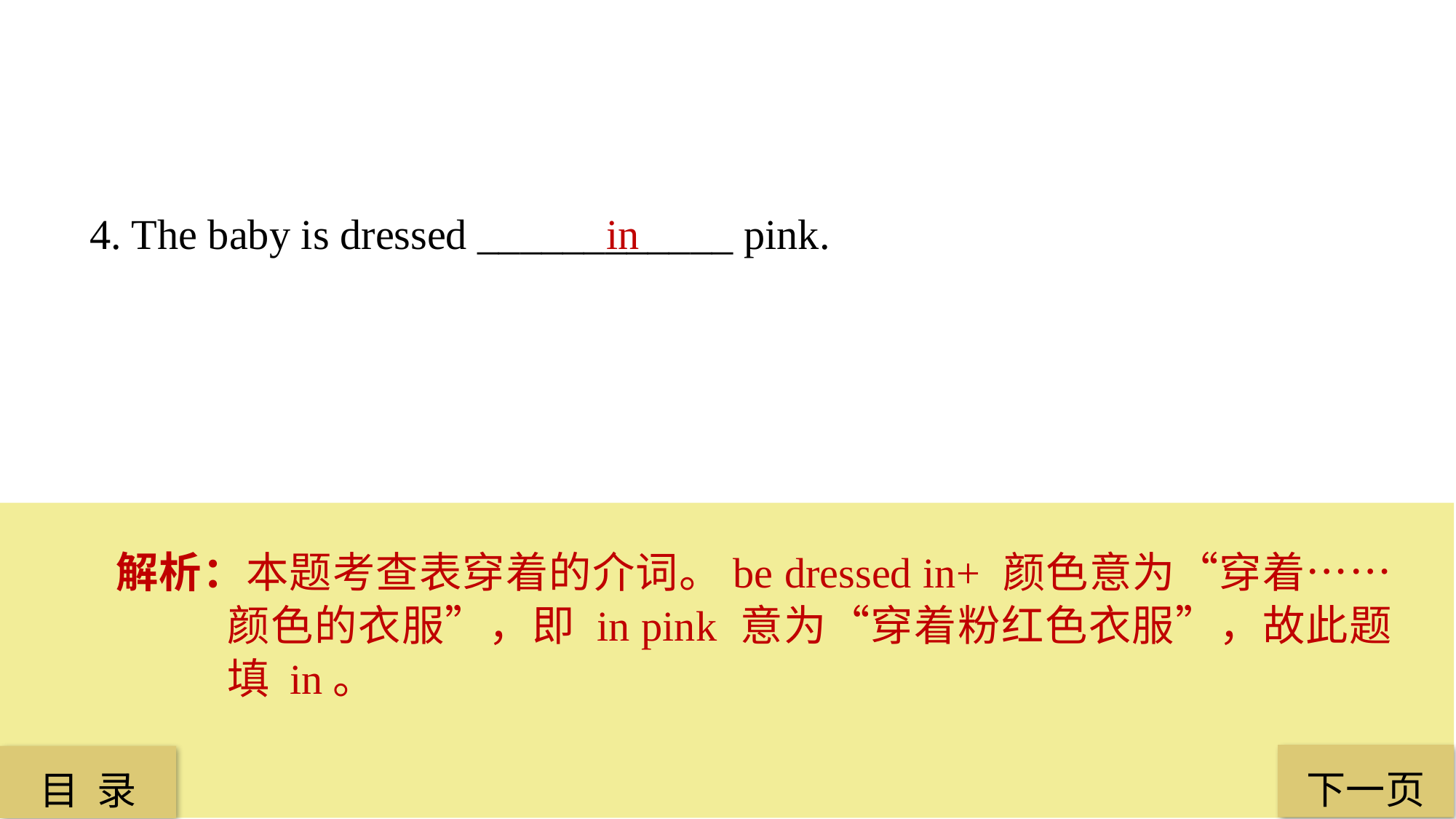

4. The baby is dressed ____________ pink.
 in
解析：本题考查表穿着的介词。be dressed in+ 颜色意为“穿着……颜色的衣服”，即 in pink 意为“穿着粉红色衣服”，故此题填 in。